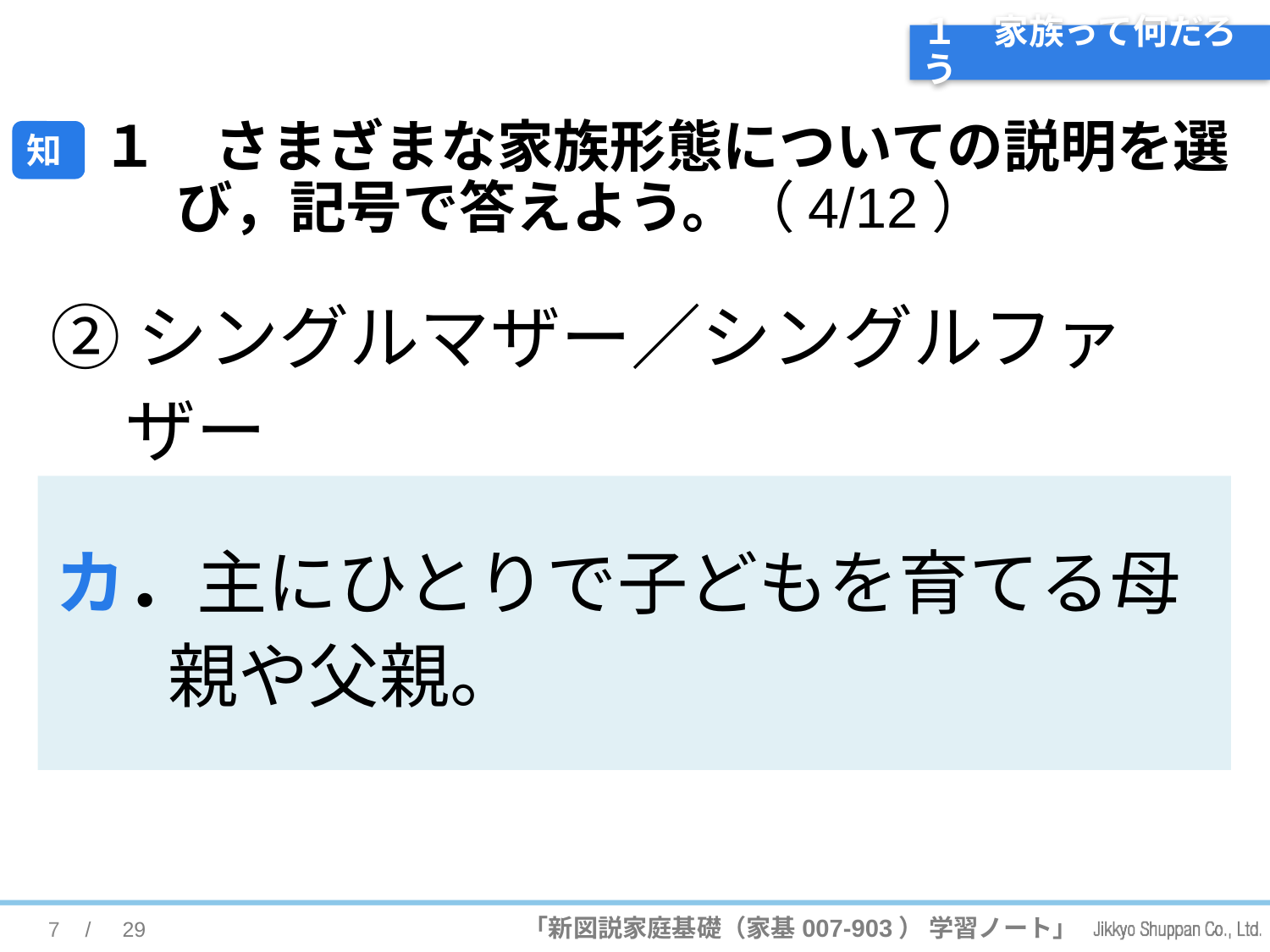

# １　家族って何だろう
１　さまざまな家族形態についての説明を選び，記号で答えよう。（4/12）
知
②シングルマザー／シングルファザー
カ．主にひとりで子どもを育てる母親や父親。
7